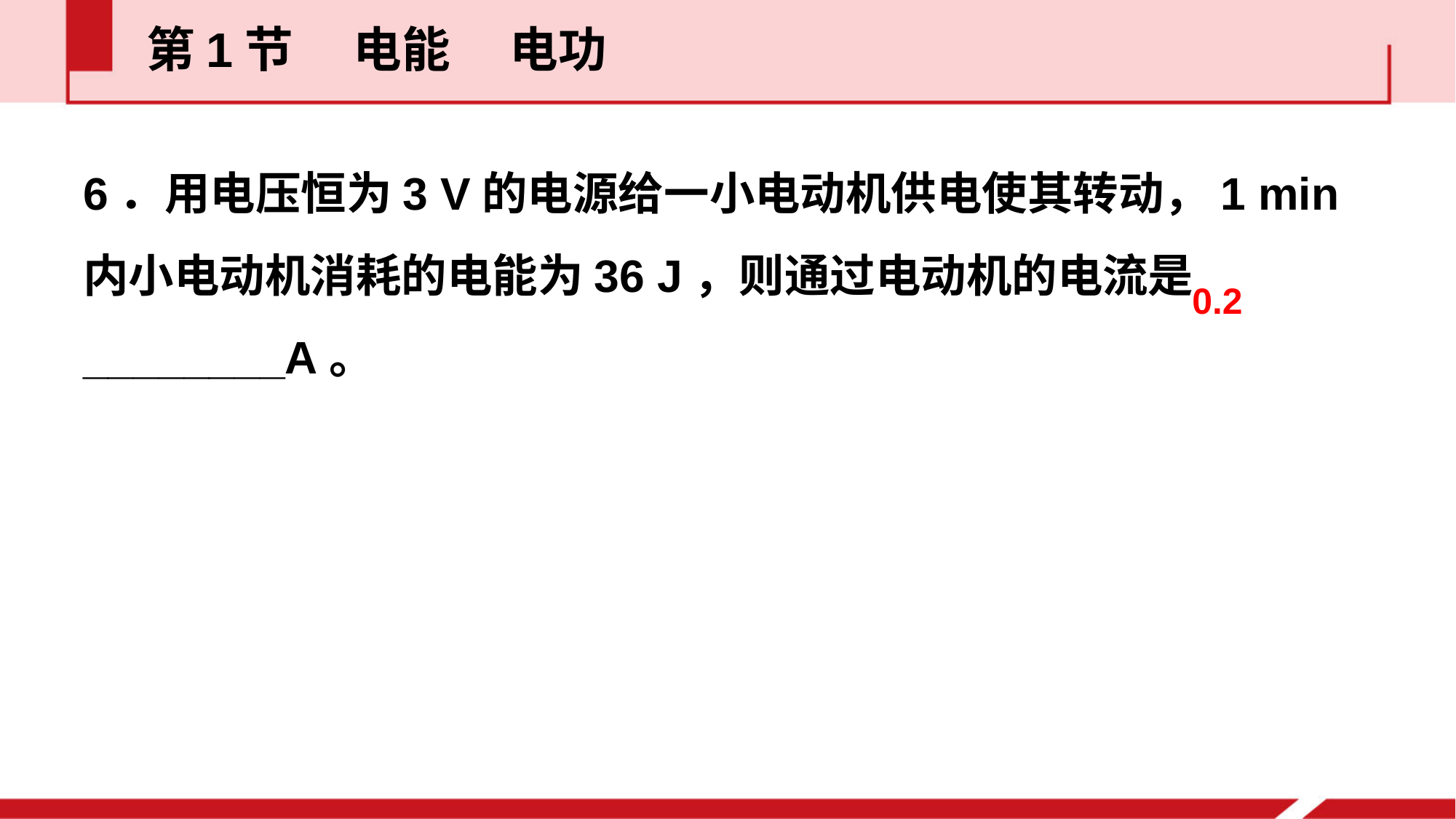

第1节  电能  电功
6．用电压恒为3 V的电源给一小电动机供电使其转动，1 min内小电动机消耗的电能为36 J，则通过电动机的电流是________A。
0.2